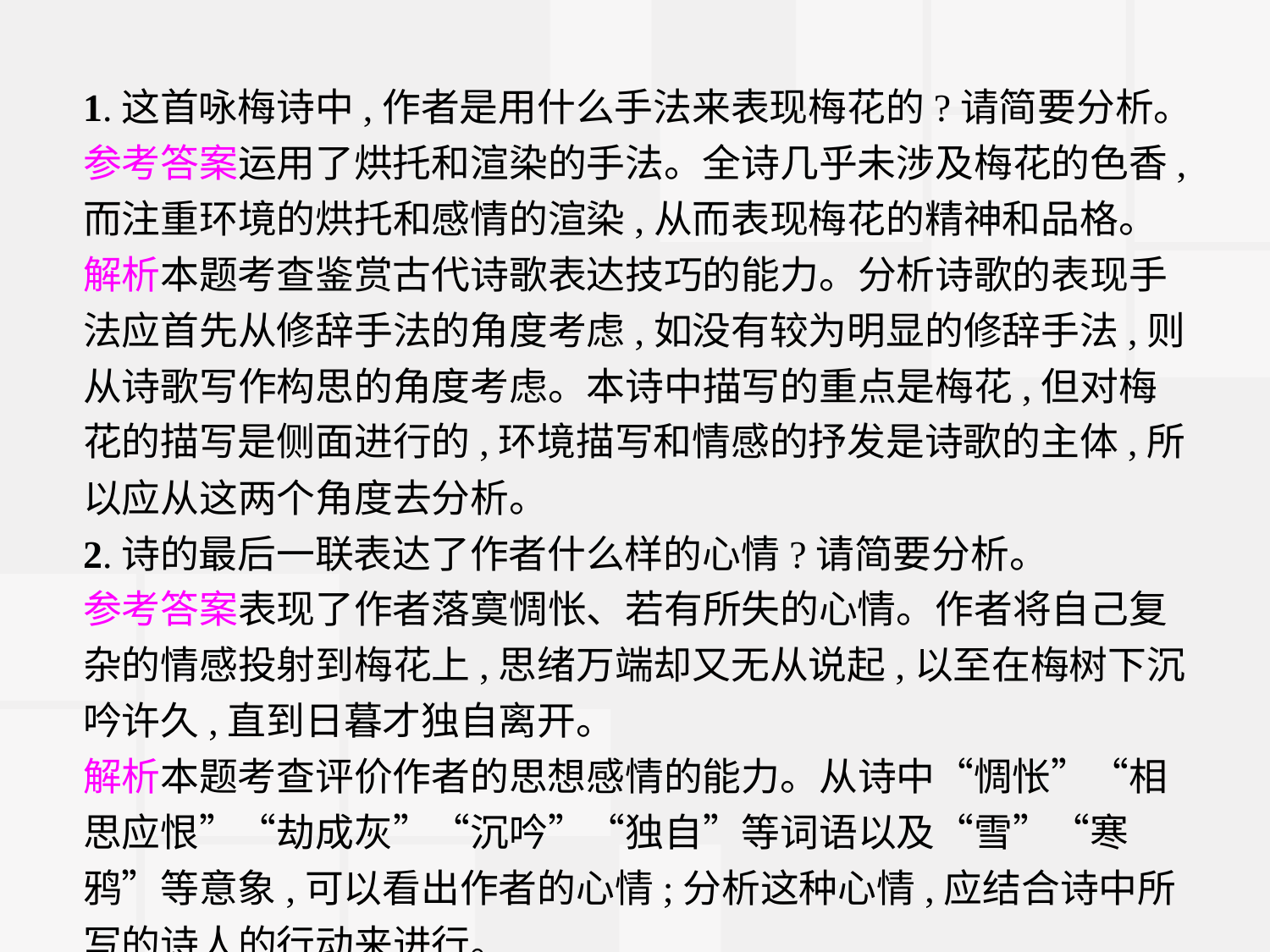

1.这首咏梅诗中,作者是用什么手法来表现梅花的?请简要分析。
参考答案运用了烘托和渲染的手法。全诗几乎未涉及梅花的色香,而注重环境的烘托和感情的渲染,从而表现梅花的精神和品格。
解析本题考查鉴赏古代诗歌表达技巧的能力。分析诗歌的表现手法应首先从修辞手法的角度考虑,如没有较为明显的修辞手法,则从诗歌写作构思的角度考虑。本诗中描写的重点是梅花,但对梅花的描写是侧面进行的,环境描写和情感的抒发是诗歌的主体,所以应从这两个角度去分析。
2.诗的最后一联表达了作者什么样的心情?请简要分析。
参考答案表现了作者落寞惆怅、若有所失的心情。作者将自己复杂的情感投射到梅花上,思绪万端却又无从说起,以至在梅树下沉吟许久,直到日暮才独自离开。
解析本题考查评价作者的思想感情的能力。从诗中“惆怅”“相思应恨”“劫成灰”“沉吟”“独自”等词语以及“雪”“寒鸦”等意象,可以看出作者的心情;分析这种心情,应结合诗中所写的诗人的行动来进行。